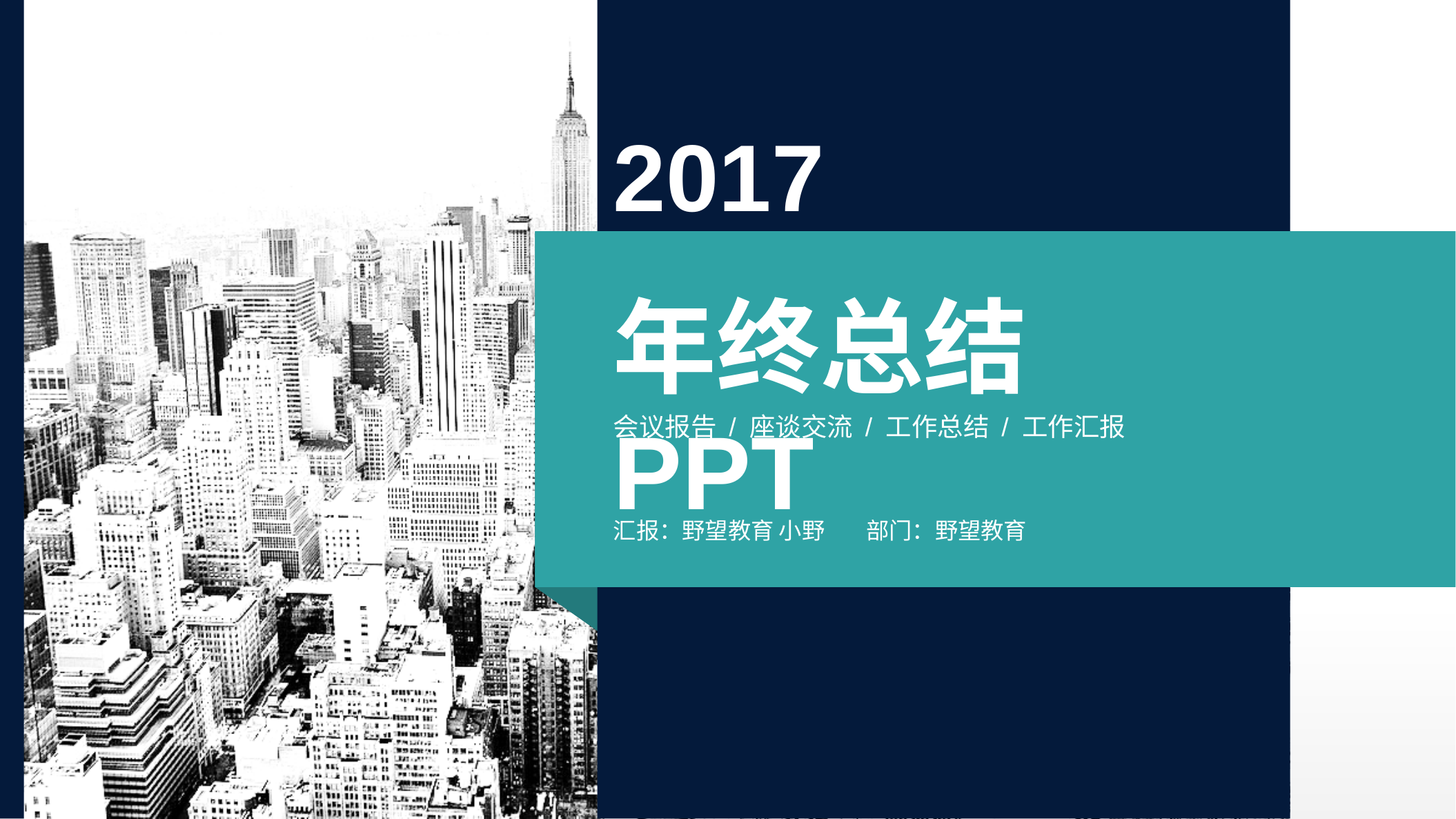

2017

年终总结PPT
会议报告 / 座谈交流 / 工作总结 / 工作汇报
汇报：野望教育 小野        部门：野望教育